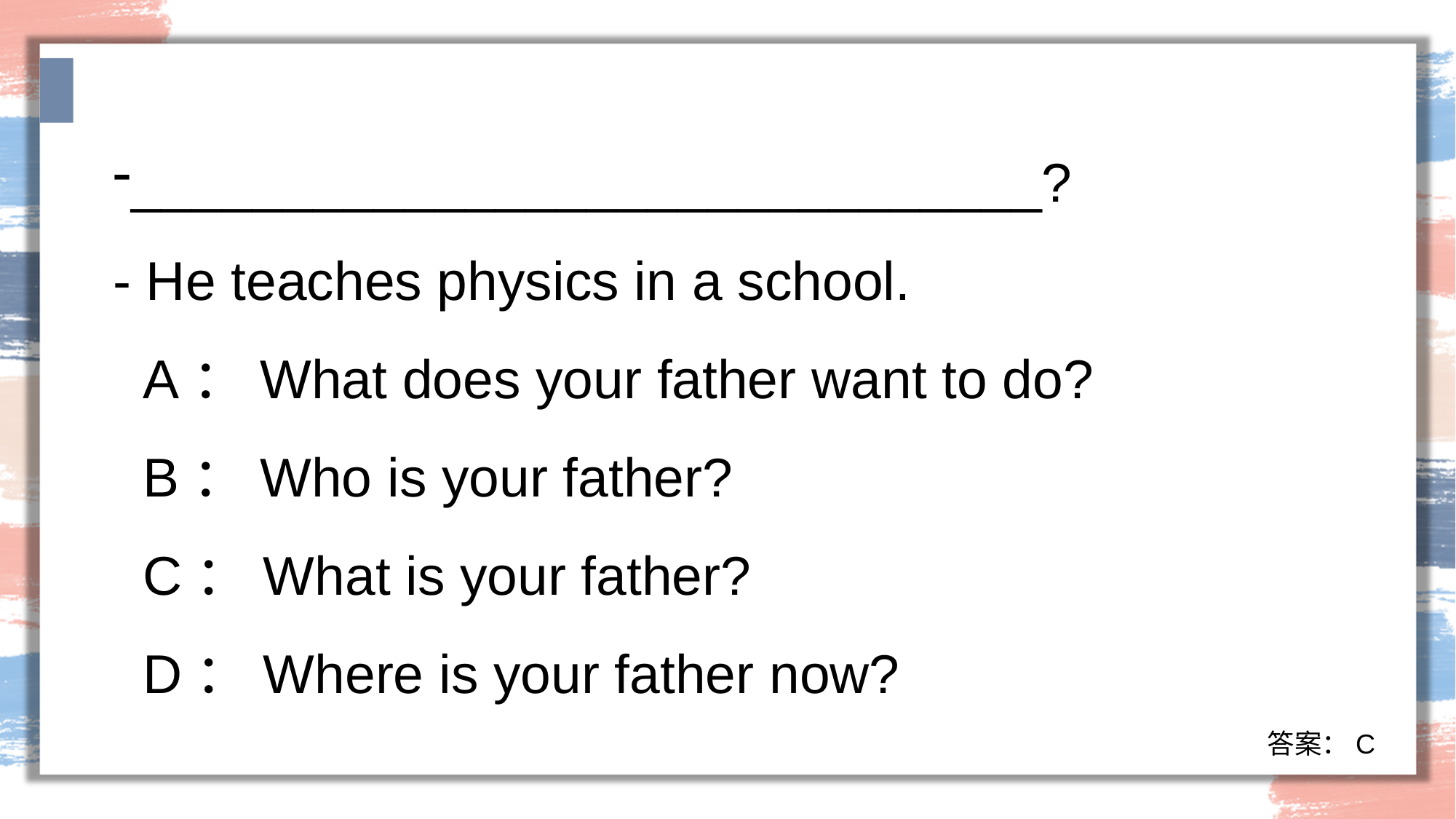

______________________________?
- He teaches physics in a school.
  A：What does your father want to do?
  B：Who is your father?
  C：What is your father?
  D：Where is your father now?
答案：C